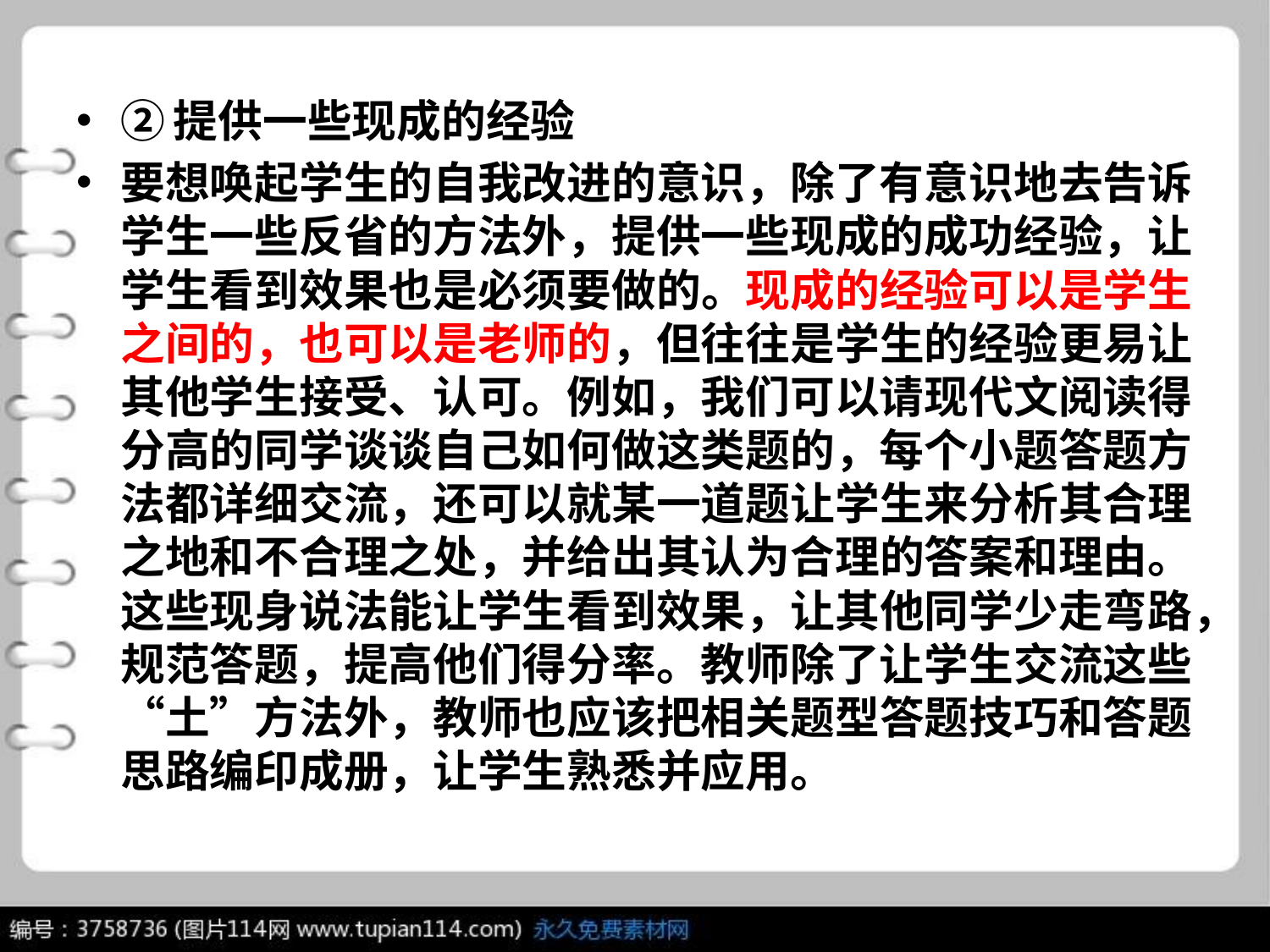

②提供一些现成的经验
要想唤起学生的自我改进的意识，除了有意识地去告诉学生一些反省的方法外，提供一些现成的成功经验，让学生看到效果也是必须要做的。现成的经验可以是学生之间的，也可以是老师的，但往往是学生的经验更易让其他学生接受、认可。例如，我们可以请现代文阅读得分高的同学谈谈自己如何做这类题的，每个小题答题方法都详细交流，还可以就某一道题让学生来分析其合理之地和不合理之处，并给出其认为合理的答案和理由。这些现身说法能让学生看到效果，让其他同学少走弯路，规范答题，提高他们得分率。教师除了让学生交流这些 “土”方法外，教师也应该把相关题型答题技巧和答题思路编印成册，让学生熟悉并应用。